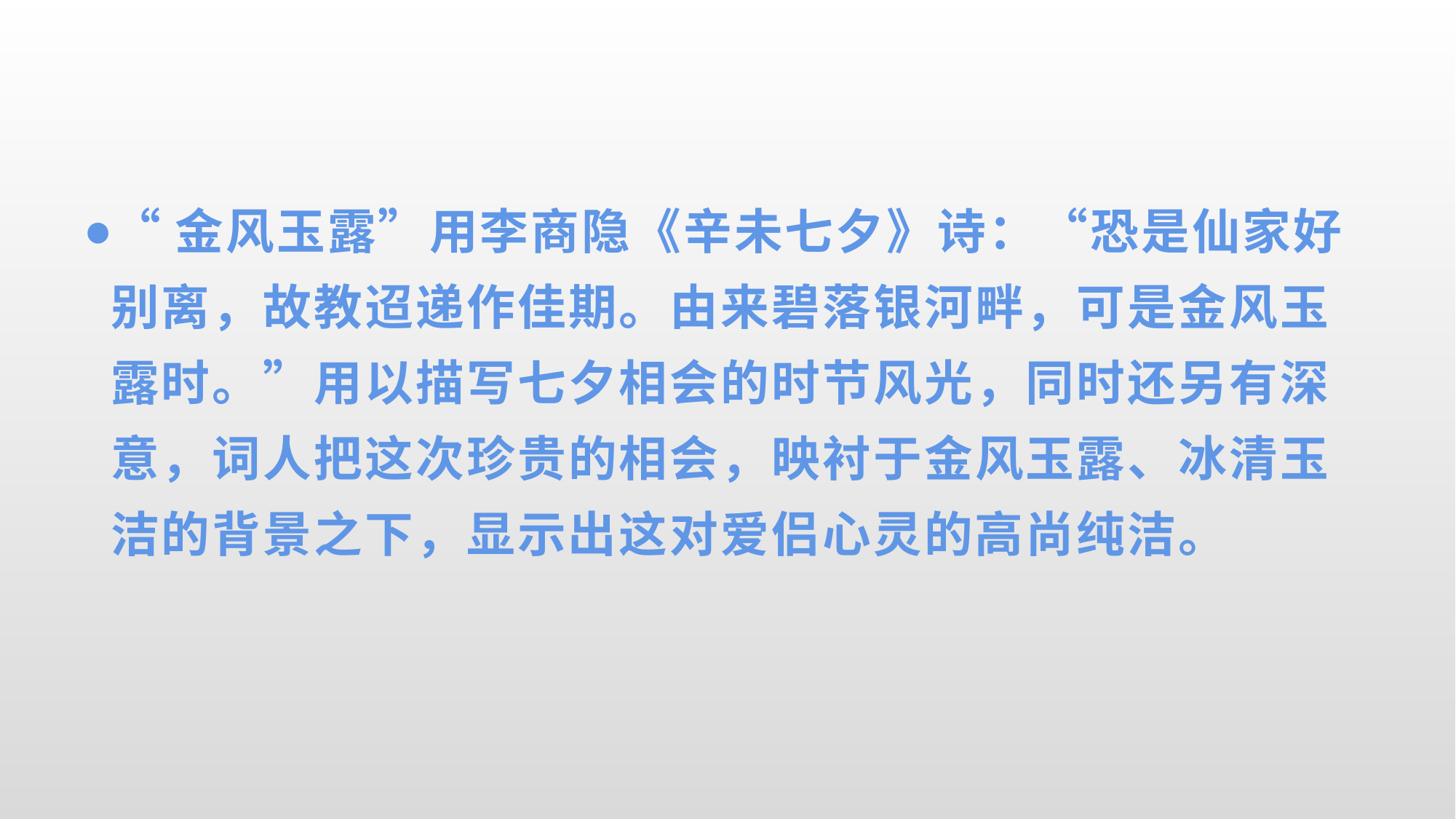

#
“金风玉露”用李商隐《辛未七夕》诗：“恐是仙家好别离，故教迢递作佳期。由来碧落银河畔，可是金风玉露时。”用以描写七夕相会的时节风光，同时还另有深意，词人把这次珍贵的相会，映衬于金风玉露、冰清玉洁的背景之下，显示出这对爱侣心灵的高尚纯洁。